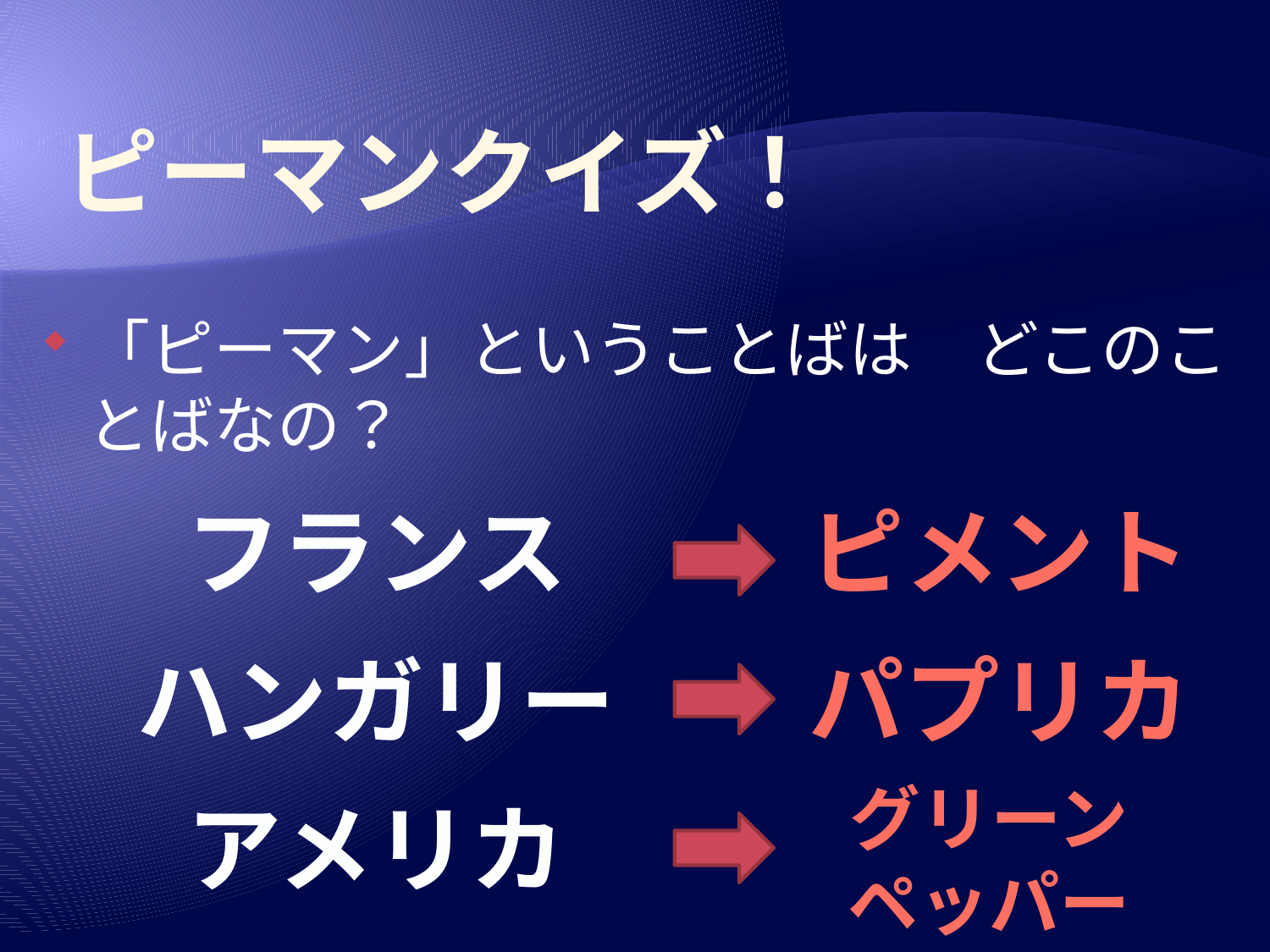

# ピーマンクイズ！
「ピーマン」ということばは　どこのことばなの？
フランス
ピメント

ハンガリー
パプリカ

グリーン
ペッパー
アメリカ